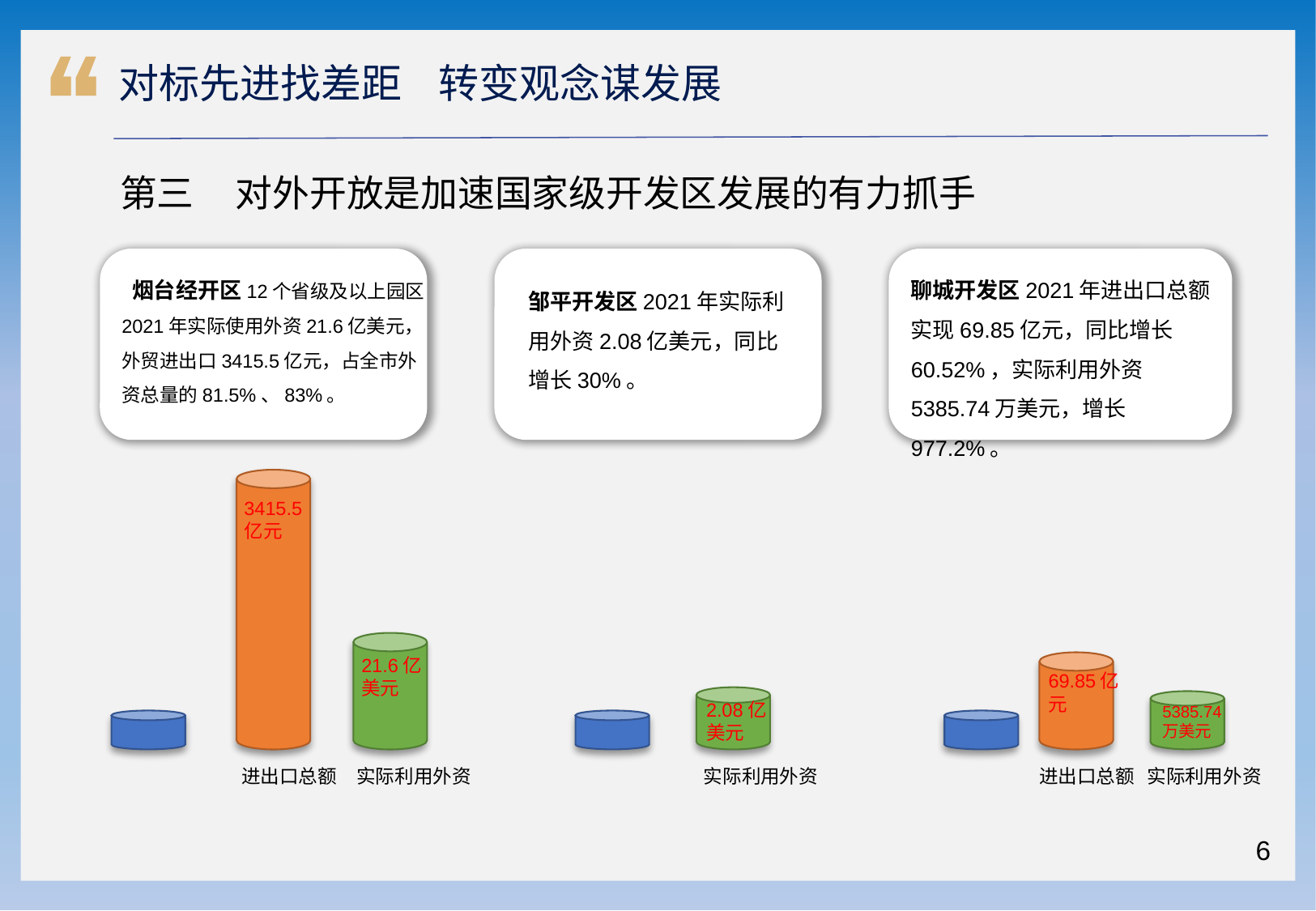

“

  对标先进找差距    转变观念谋发展
第三     对外开放是加速国家级开发区发展的有力抓手

 烟台经开区12个省级及以上园区2021年实际使用外资21.6亿美元，外贸进出口3415.5亿元，占全市外资总量的81.5%、83%。
聊城开发区2021年进出口总额实现69.85亿元，同比增长60.52%，实际利用外资5385.74万美元，增长977.2%。
邹平开发区2021年实际利用外资2.08亿美元，同比增长30%。

3415.5亿元

21.6亿美元

69.85亿元

2.08亿美元
5385.74万美元

进出口总额
实际利用外资
实际利用外资
实际利用外资
 进出口总额
6